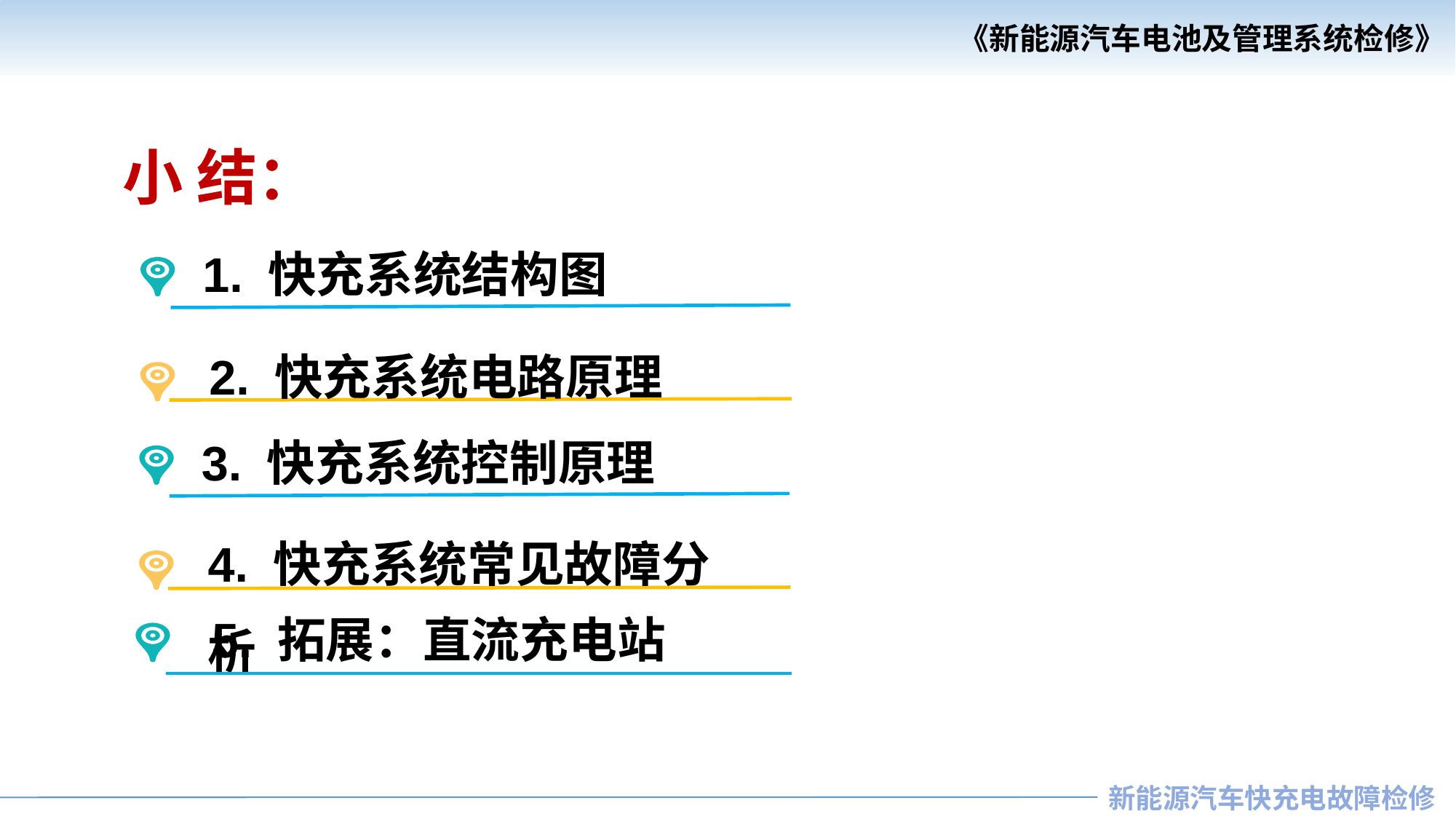

小 结：
1. 快充系统结构图

2. 快充系统电路原理

3. 快充系统控制原理

4. 快充系统常见故障分析

 5. 拓展：直流充电站